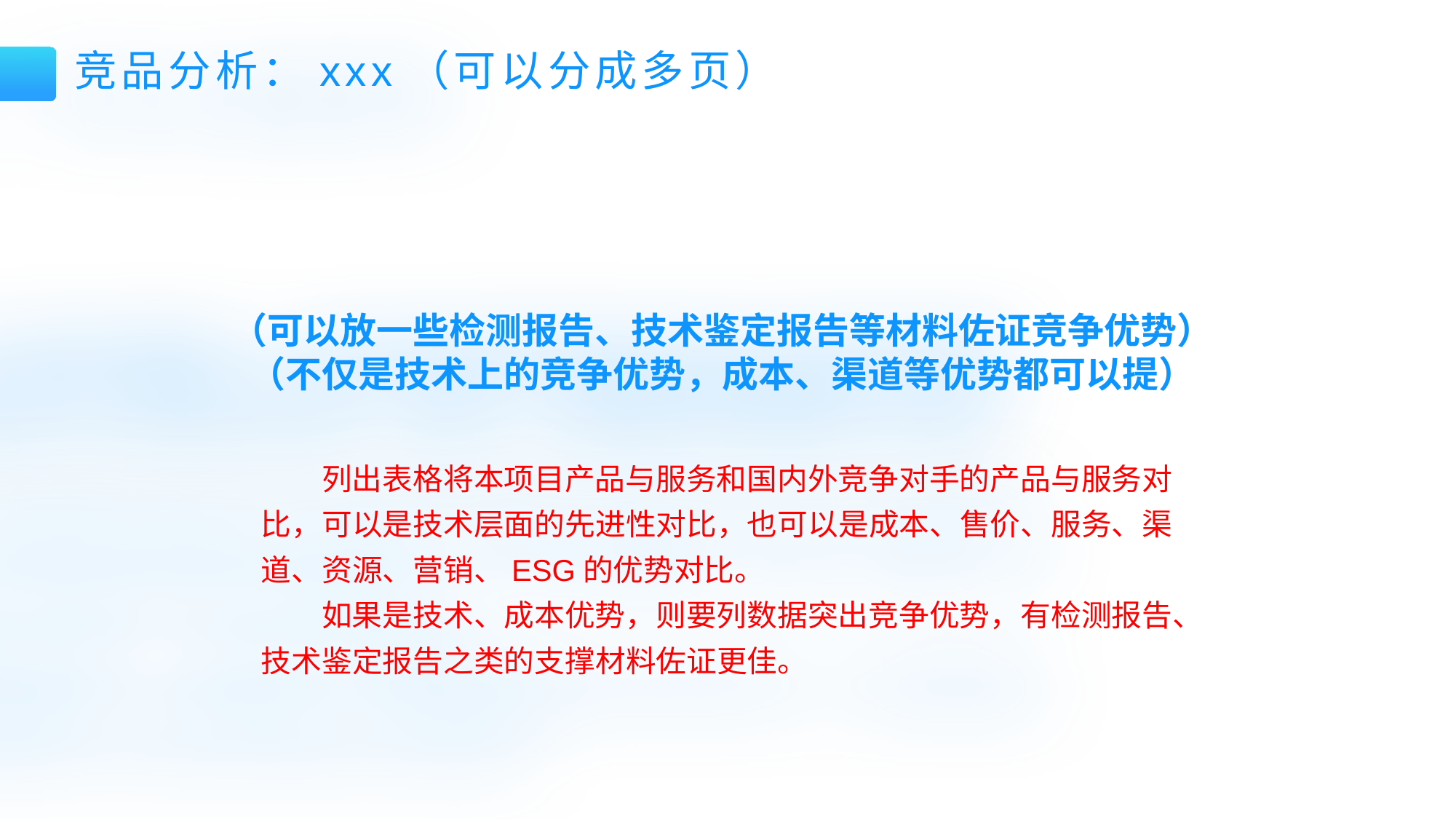

竞品分析：xxx（可以分成多页）

（可以放一些检测报告、技术鉴定报告等材料佐证竞争优势）
（不仅是技术上的竞争优势，成本、渠道等优势都可以提）
列出表格将本项目产品与服务和国内外竞争对手的产品与服务对比，可以是技术层面的先进性对比，也可以是成本、售价、服务、渠道、资源、营销、ESG的优势对比。
如果是技术、成本优势，则要列数据突出竞争优势，有检测报告、技术鉴定报告之类的支撑材料佐证更佳。